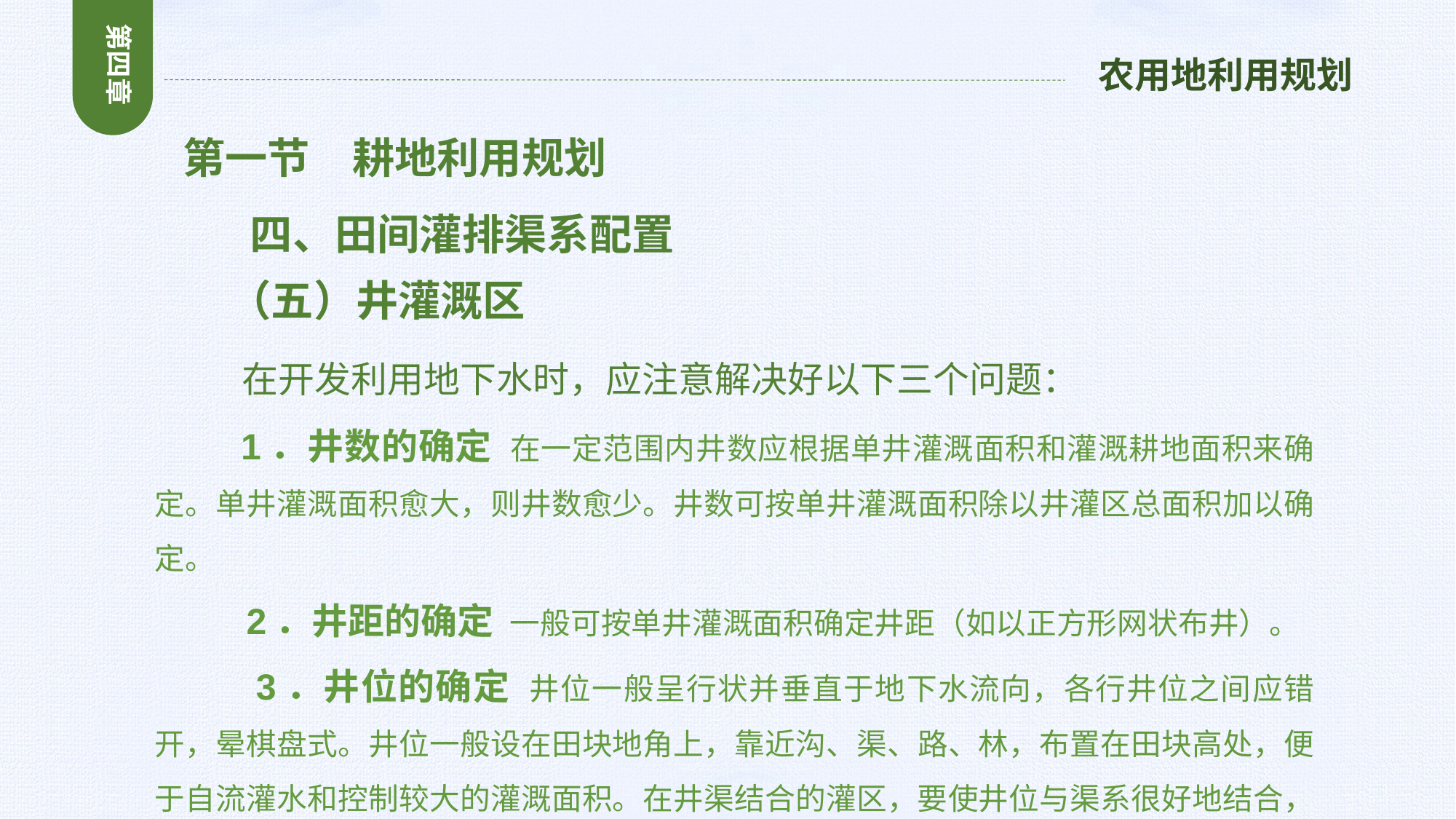

第四章
农用地利用规划

 第一节　耕地利用规划
        四、田间灌排渠系配置
        （五）井灌溉区
        在开发利用地下水时，应注意解决好以下三个问题：
        1．井数的确定  在一定范围内井数应根据单井灌溉面积和灌溉耕地面积来确定。单井灌溉面积愈大，则井数愈少。井数可按单井灌溉面积除以井灌区总面积加以确定。
         2．井距的确定  一般可按单井灌溉面积确定井距（如以正方形网状布井）。
         3．井位的确定  井位一般呈行状并垂直于地下水流向，各行井位之间应错开，晕棋盘式。井位一般设在田块地角上，靠近沟、渠、路、林，布置在田块高处，便于自流灌水和控制较大的灌溉面积。在井渠结合的灌区，要使井位与渠系很好地结合，以便尽可能多水汇流，发挥灌溉效果。
。